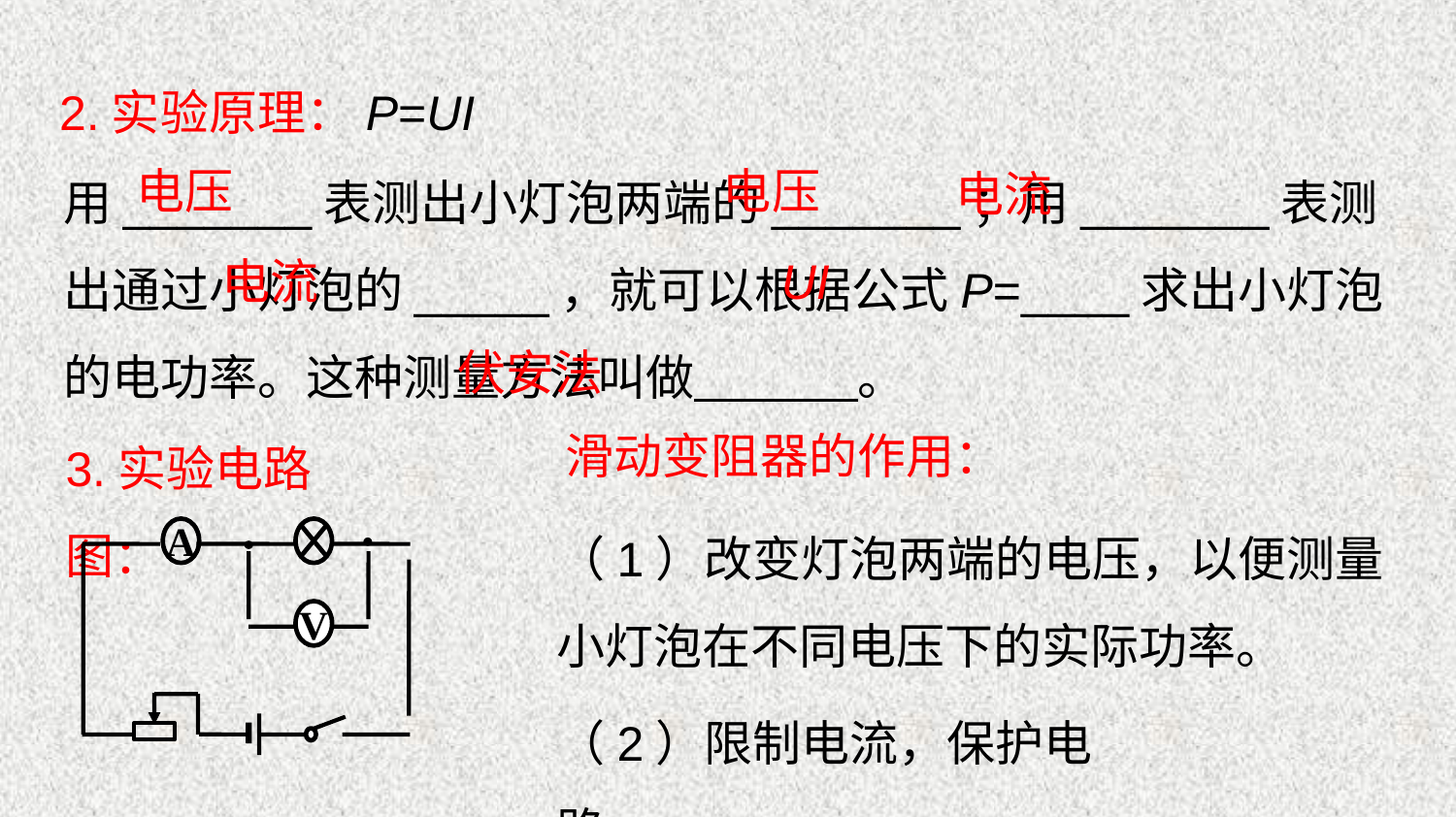

2.实验原理：P=UI
用_______表测出小灯泡两端的_______；用_______表测出通过小灯泡的_____，就可以根据公式P=____求出小灯泡的电功率。这种测量方法叫做               。
电压
电压
电流
电流
UI
伏安法
3.实验电路图：
滑动变阻器的作用：
（1）改变灯泡两端的电压，以便测量小灯泡在不同电压下的实际功率。
A

V

（2）限制电流，保护电路。